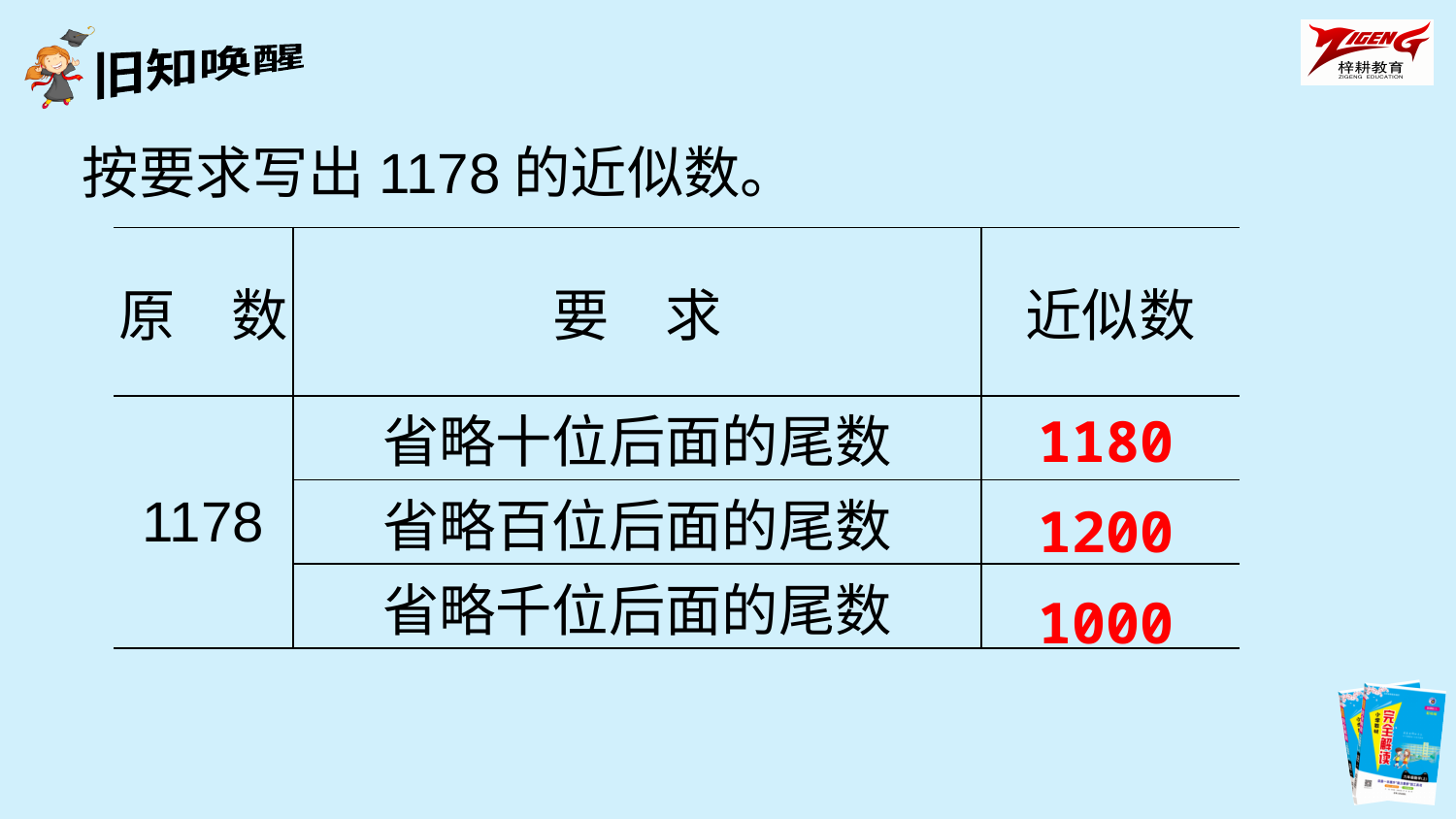

按要求写出1178的近似数。
| 原　数 | 要　求 | 近似数 |
| --- | --- | --- |
| 1178 | 省略十位后面的尾数 |  |
|  | 省略百位后面的尾数 |  |
|  | 省略千位后面的尾数 |  |
1180
1200
1000